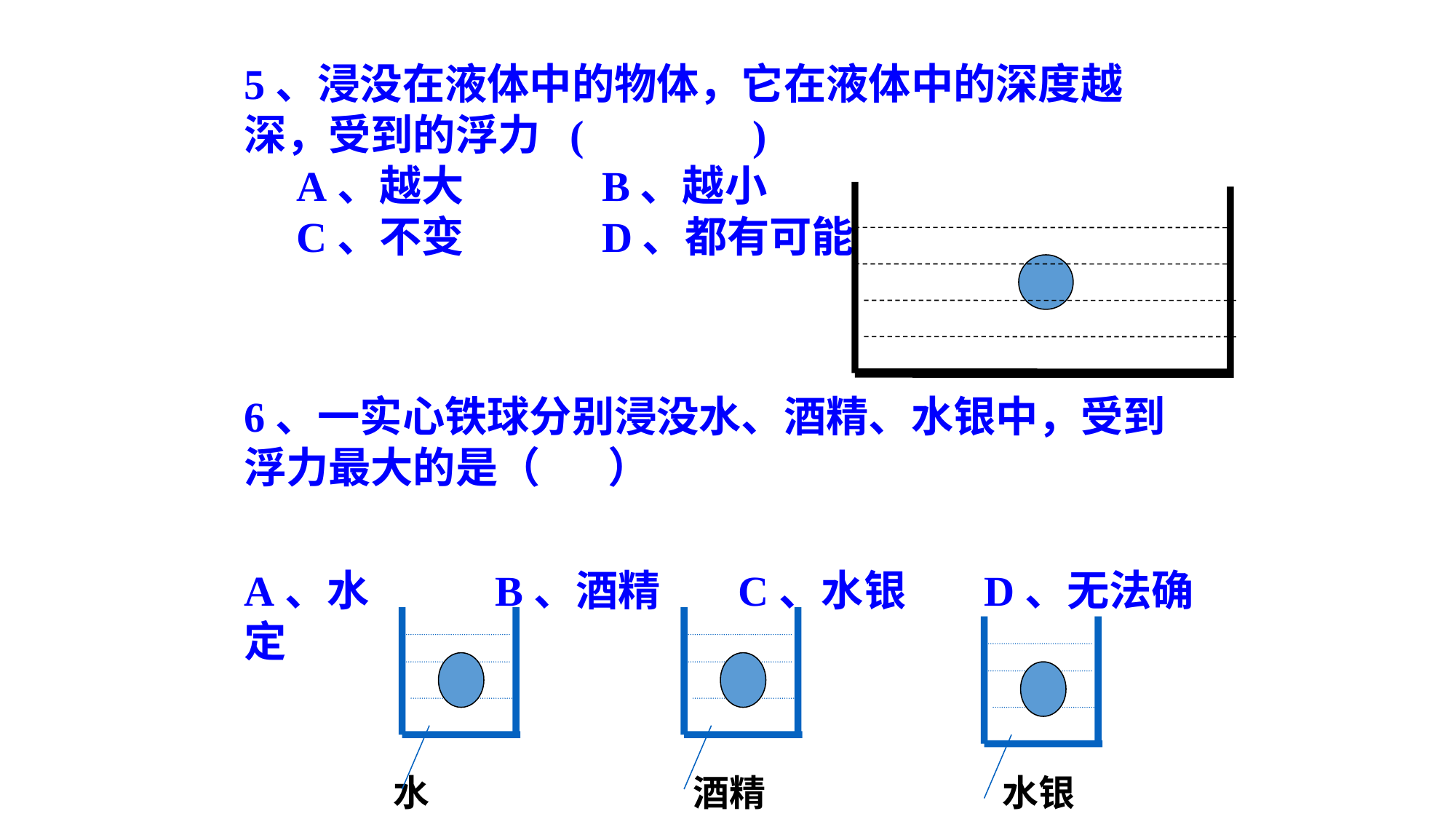

5、浸没在液体中的物体，它在液体中的深度越深，受到的浮力  (                )
     A、越大　　　B、越小
     C、不变　　　D、都有可能

6、一实心铁球分别浸没水、酒精、水银中，受到浮力最大的是（       ）
A、水            B、酒精       C、水银       D、无法确定

水
酒精
水银